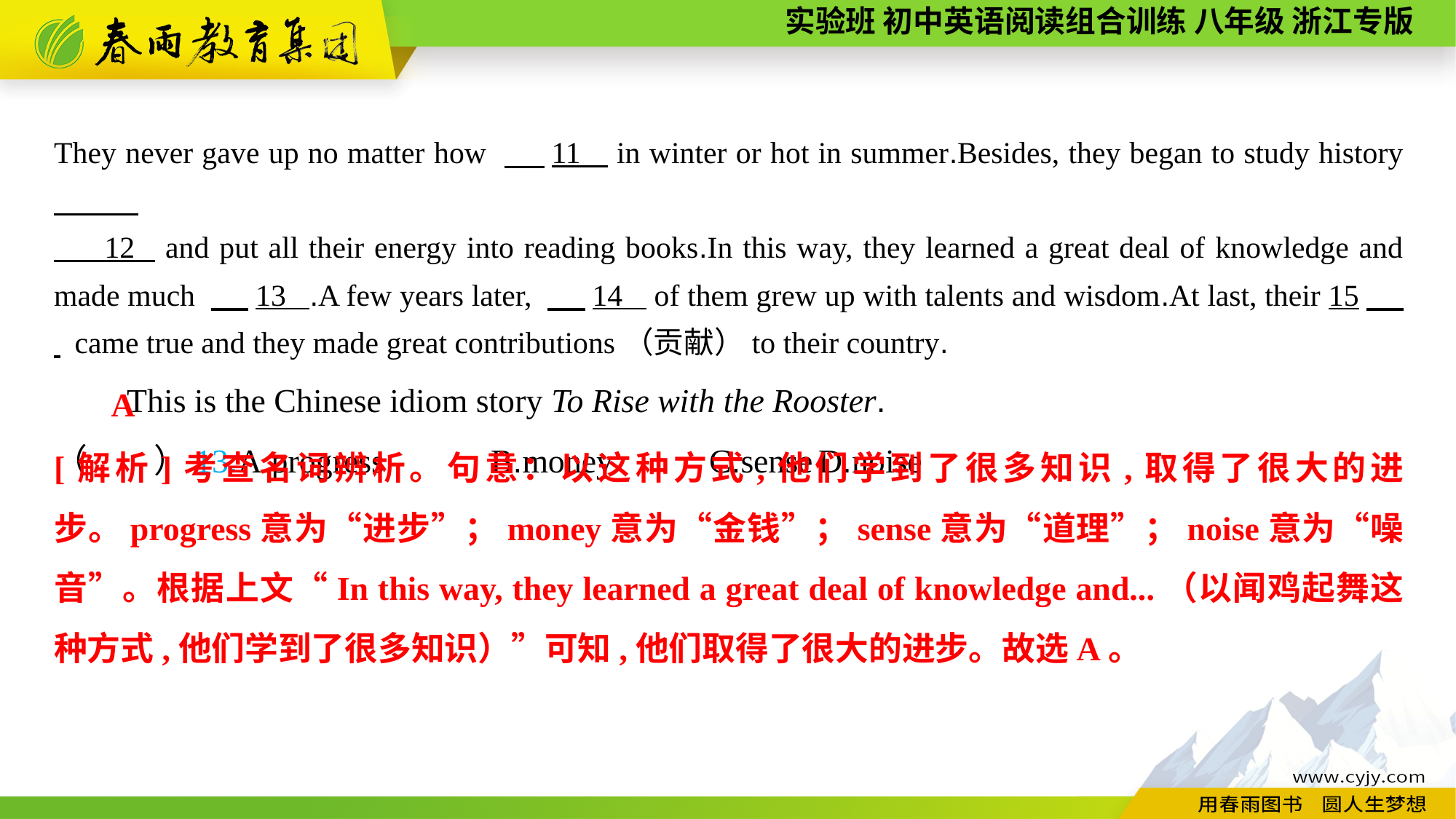

They never gave up no matter how 　 11    in winter or hot in summer.Besides, they began to study history
     12   and put all their energy into reading books.In this way, they learned a great deal of knowledge and made much 　 13   .A few years later, 　 14    of them grew up with talents and wisdom.At last, their 15　    came true and they made great contributions（贡献）to their country.
This is the Chinese idiom story To Rise with the Rooster.
（　　）13.A.progress	B.money	C.sense	D.noise
A
[解析]考查名词辨析。句意：以这种方式,他们学到了很多知识,取得了很大的进步。progress意为“进步”；money意为“金钱”；sense意为“道理”；noise意为“噪音”。根据上文“In this way, they learned a great deal of knowledge and...（以闻鸡起舞这种方式,他们学到了很多知识）”可知,他们取得了很大的进步。故选A。